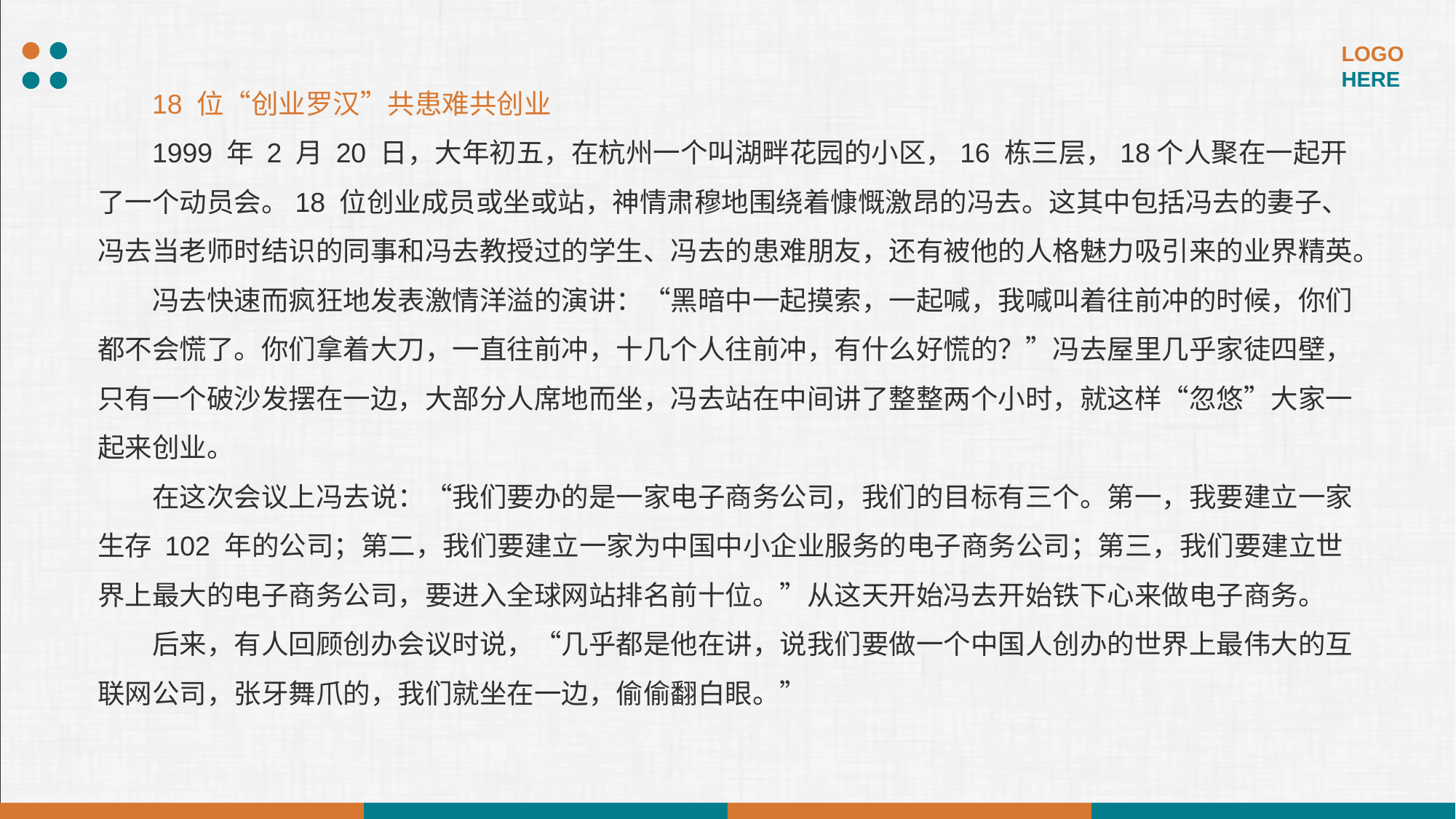

18 位“创业罗汉”共患难共创业
1999 年 2 月 20 日，大年初五，在杭州一个叫湖畔花园的小区，16 栋三层，18个人聚在一起开了一个动员会。18 位创业成员或坐或站，神情肃穆地围绕着慷慨激昂的冯去。这其中包括冯去的妻子、冯去当老师时结识的同事和冯去教授过的学生、冯去的患难朋友，还有被他的人格魅力吸引来的业界精英。
冯去快速而疯狂地发表激情洋溢的演讲：“黑暗中一起摸索，一起喊，我喊叫着往前冲的时候，你们都不会慌了。你们拿着大刀，一直往前冲，十几个人往前冲，有什么好慌的？”冯去屋里几乎家徒四壁，只有一个破沙发摆在一边，大部分人席地而坐，冯去站在中间讲了整整两个小时，就这样“忽悠”大家一起来创业。
在这次会议上冯去说：“我们要办的是一家电子商务公司，我们的目标有三个。第一，我要建立一家生存 102 年的公司；第二，我们要建立一家为中国中小企业服务的电子商务公司；第三，我们要建立世界上最大的电子商务公司，要进入全球网站排名前十位。”从这天开始冯去开始铁下心来做电子商务。
后来，有人回顾创办会议时说，“几乎都是他在讲，说我们要做一个中国人创办的世界上最伟大的互联网公司，张牙舞爪的，我们就坐在一边，偷偷翻白眼。”